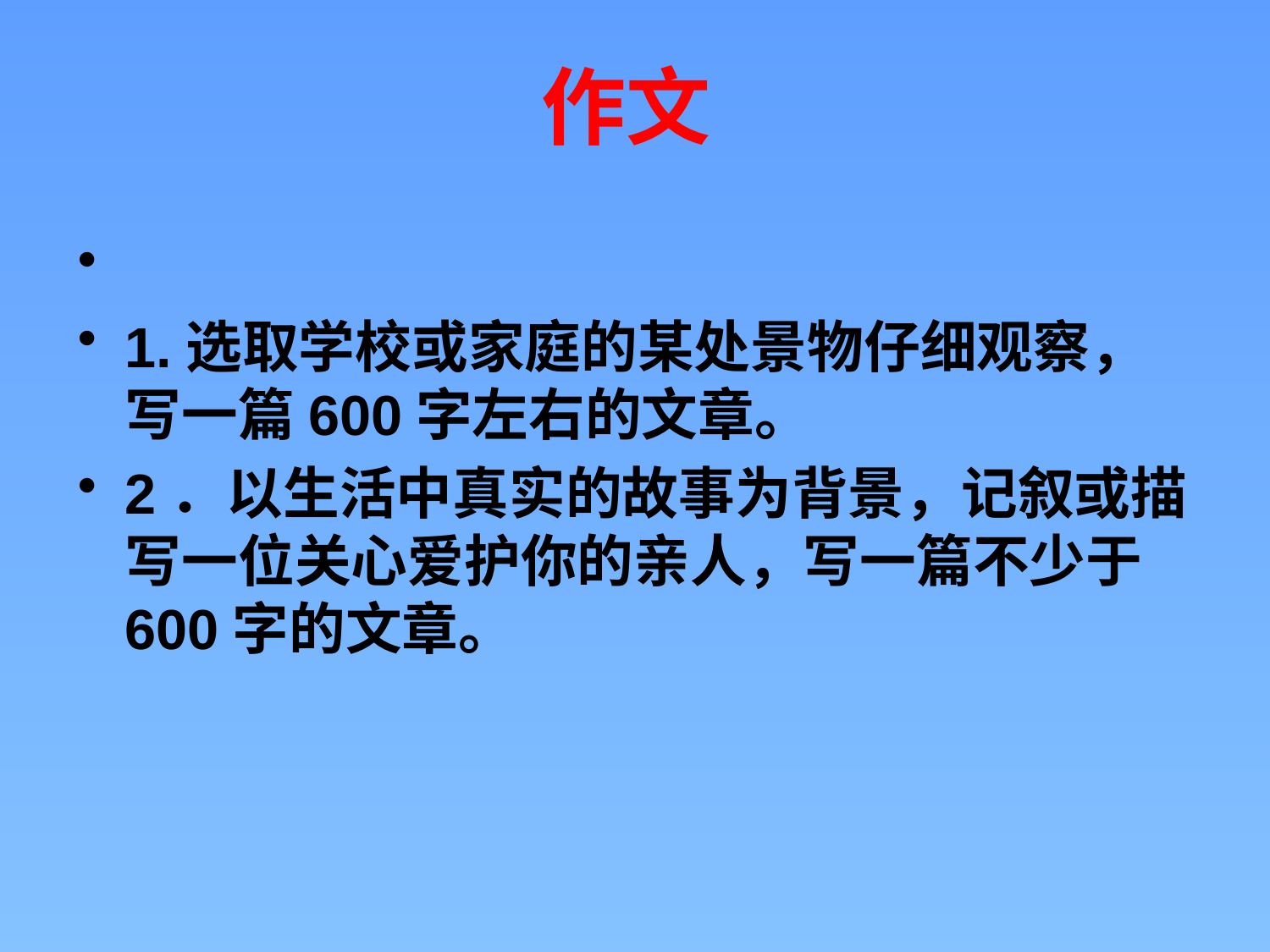

# 作文

1.选取学校或家庭的某处景物仔细观察，写一篇600字左右的文章。
2．以生活中真实的故事为背景，记叙或描写一位关心爱护你的亲人，写一篇不少于600字的文章。